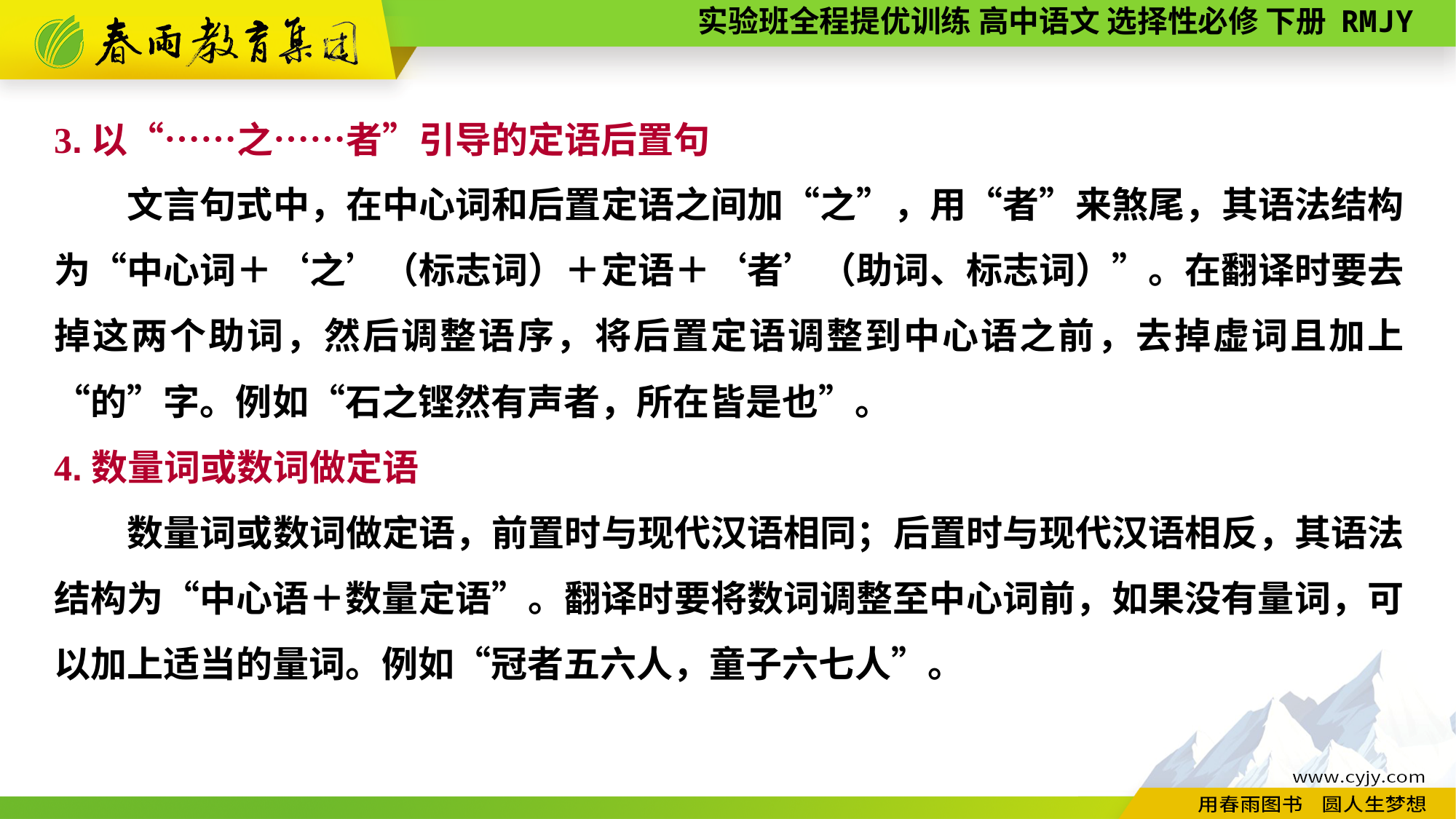

3.以“……之……者”引导的定语后置句
文言句式中，在中心词和后置定语之间加“之”，用“者”来煞尾，其语法结构为“中心词＋‘之’（标志词）＋定语＋‘者’（助词、标志词）”。在翻译时要去掉这两个助词，然后调整语序，将后置定语调整到中心语之前，去掉虚词且加上“的”字。例如“石之铿然有声者，所在皆是也”。
4.数量词或数词做定语
数量词或数词做定语，前置时与现代汉语相同；后置时与现代汉语相反，其语法结构为“中心语＋数量定语”。翻译时要将数词调整至中心词前，如果没有量词，可以加上适当的量词。例如“冠者五六人，童子六七人”。